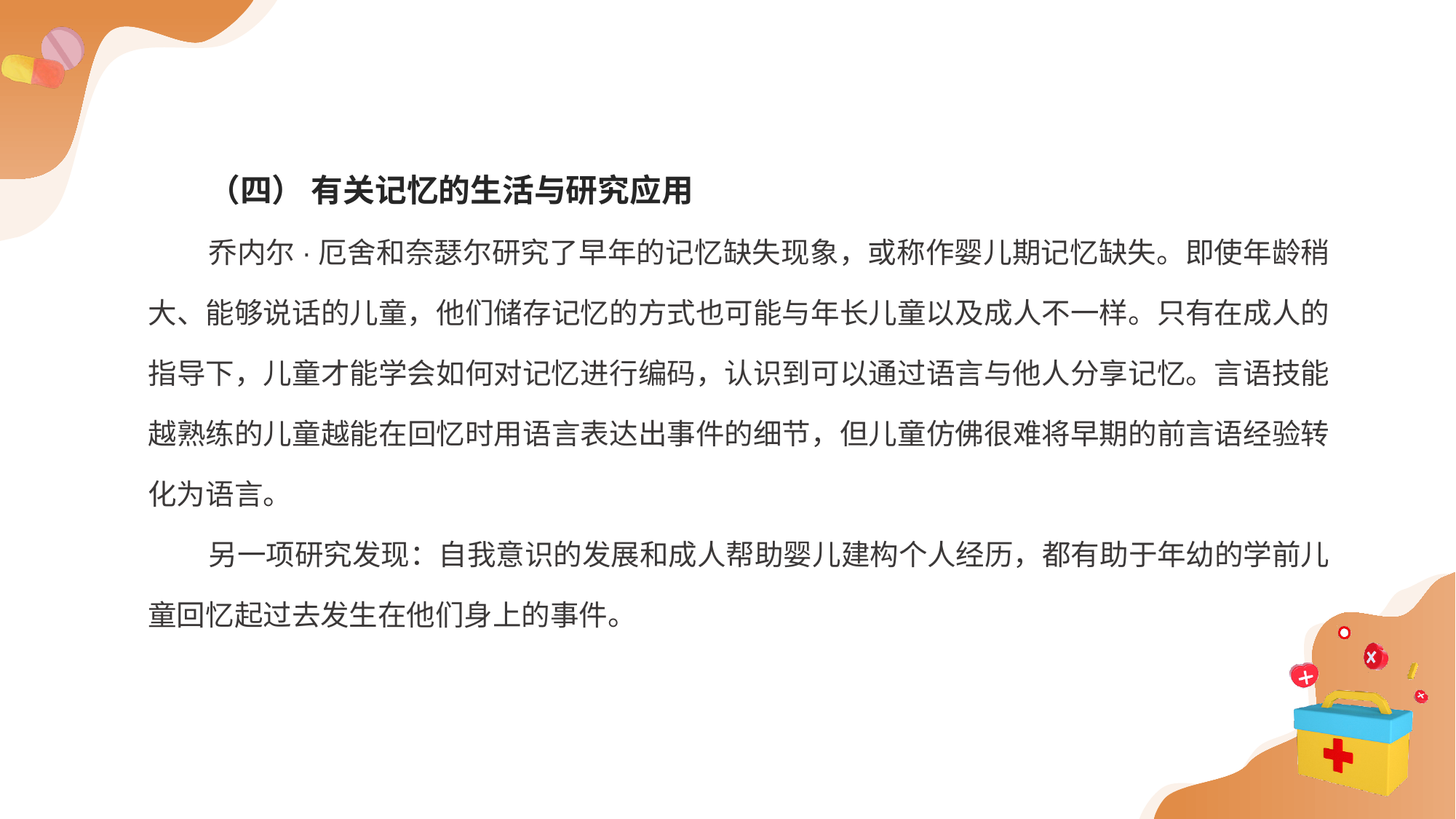

（四） 有关记忆的生活与研究应用
乔内尔·厄舍和奈瑟尔研究了早年的记忆缺失现象，或称作婴儿期记忆缺失。即使年龄稍大、能够说话的儿童，他们储存记忆的方式也可能与年长儿童以及成人不一样。只有在成人的指导下，儿童才能学会如何对记忆进行编码，认识到可以通过语言与他人分享记忆。言语技能越熟练的儿童越能在回忆时用语言表达出事件的细节，但儿童仿佛很难将早期的前言语经验转化为语言。
另一项研究发现：自我意识的发展和成人帮助婴儿建构个人经历，都有助于年幼的学前儿童回忆起过去发生在他们身上的事件。